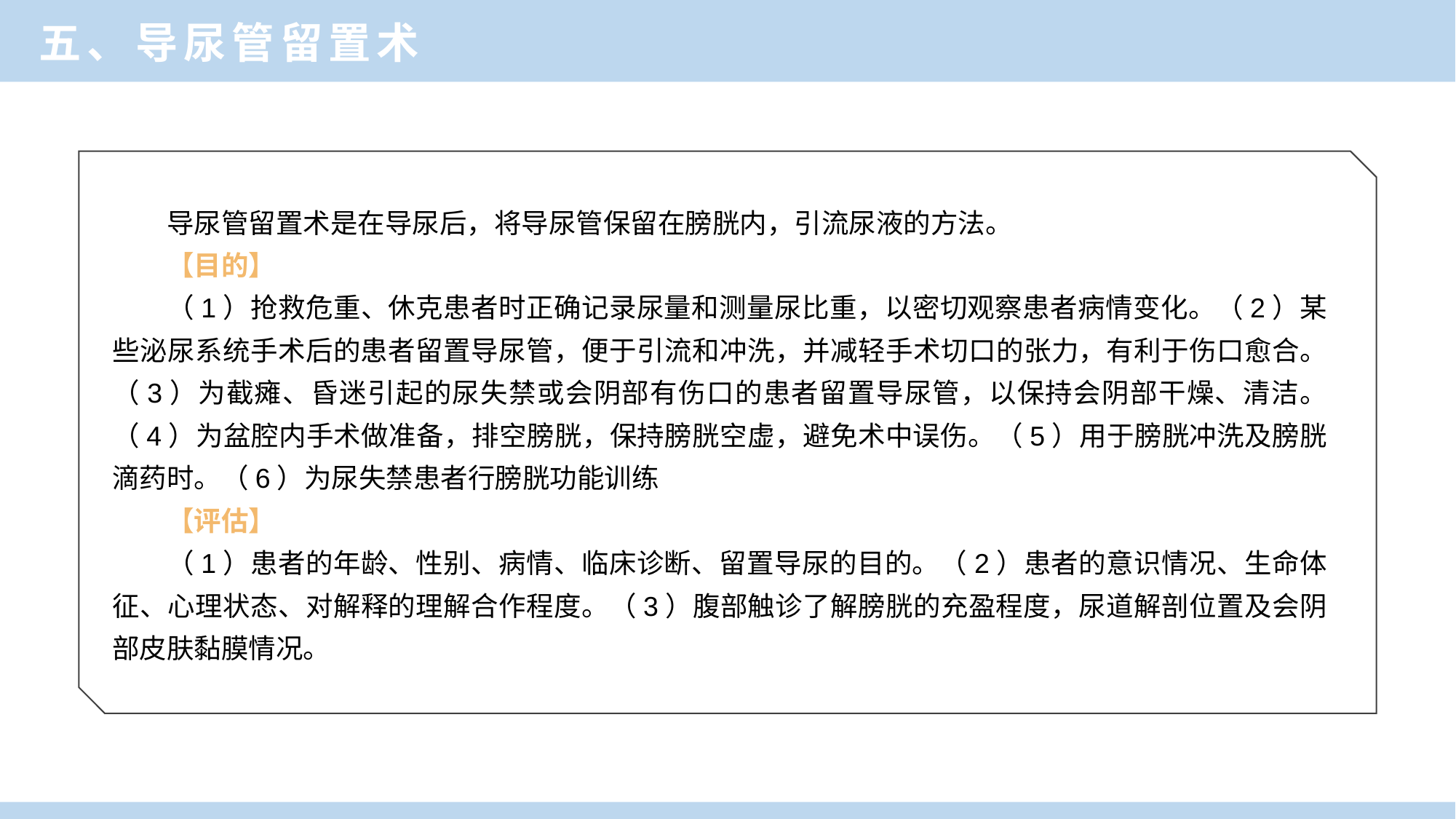

五、导尿管留置术

导尿管留置术是在导尿后，将导尿管保留在膀胱内，引流尿液的方法。
【目的】
（1）抢救危重、休克患者时正确记录尿量和测量尿比重，以密切观察患者病情变化。（2）某些泌尿系统手术后的患者留置导尿管，便于引流和冲洗，并减轻手术切口的张力，有利于伤口愈合。（3）为截瘫、昏迷引起的尿失禁或会阴部有伤口的患者留置导尿管，以保持会阴部干燥、清洁。（4）为盆腔内手术做准备，排空膀胱，保持膀胱空虚，避免术中误伤。（5）用于膀胱冲洗及膀胱滴药时。（6）为尿失禁患者行膀胱功能训练
【评估】
（1）患者的年龄、性别、病情、临床诊断、留置导尿的目的。（2）患者的意识情况、生命体征、心理状态、对解释的理解合作程度。（3）腹部触诊了解膀胱的充盈程度，尿道解剖位置及会阴部皮肤黏膜情况。